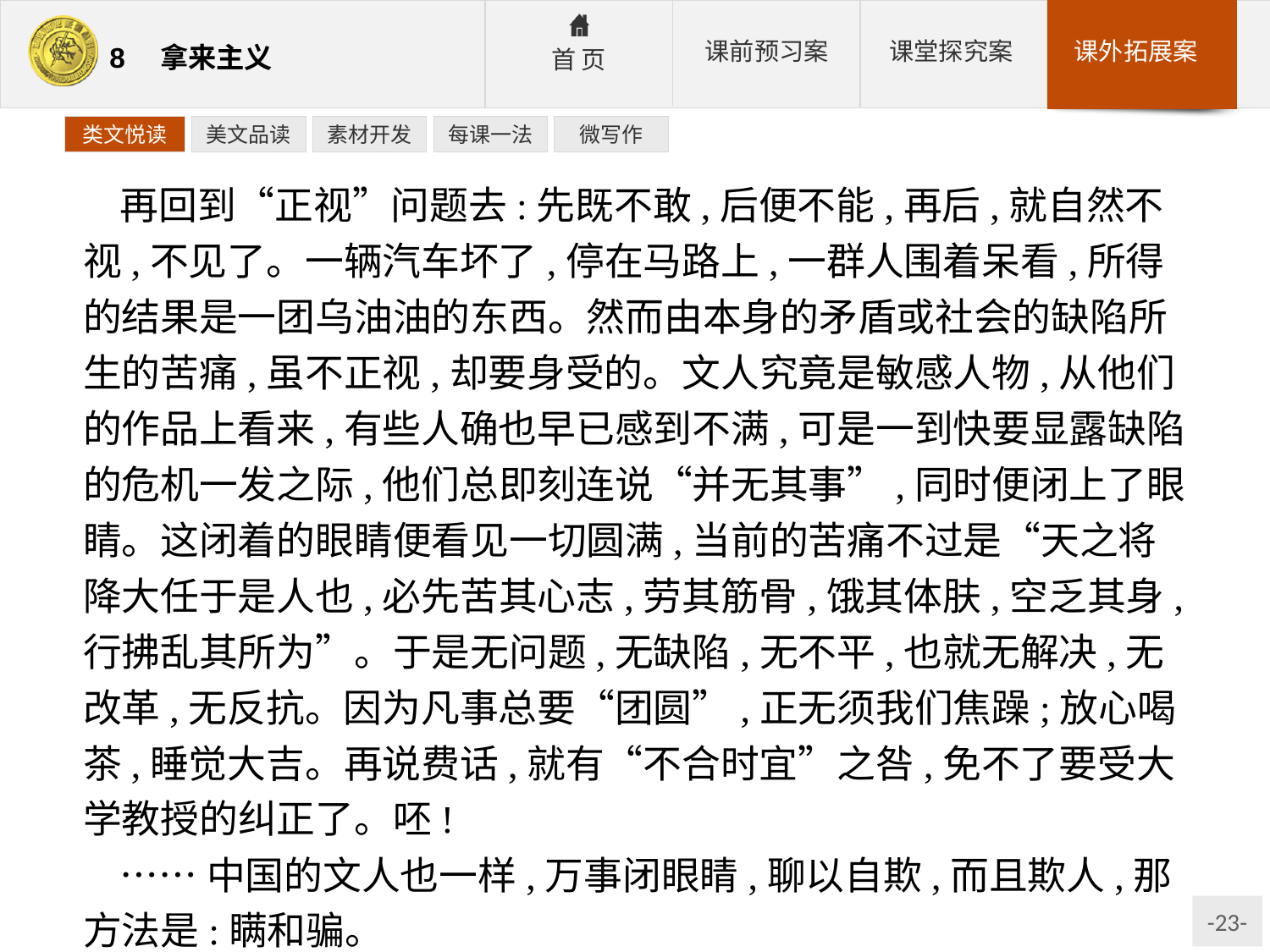

类文悦读
美文品读
素材开发
每课一法
微写作
再回到“正视”问题去:先既不敢,后便不能,再后,就自然不视,不见了。一辆汽车坏了,停在马路上,一群人围着呆看,所得的结果是一团乌油油的东西。然而由本身的矛盾或社会的缺陷所生的苦痛,虽不正视,却要身受的。文人究竟是敏感人物,从他们的作品上看来,有些人确也早已感到不满,可是一到快要显露缺陷的危机一发之际,他们总即刻连说“并无其事”,同时便闭上了眼睛。这闭着的眼睛便看见一切圆满,当前的苦痛不过是“天之将降大任于是人也,必先苦其心志,劳其筋骨,饿其体肤,空乏其身,行拂乱其所为”。于是无问题,无缺陷,无不平,也就无解决,无改革,无反抗。因为凡事总要“团圆”,正无须我们焦躁;放心喝茶,睡觉大吉。再说费话,就有“不合时宜”之咎,免不了要受大学教授的纠正了。呸!
……中国的文人也一样,万事闭眼睛,聊以自欺,而且欺人,那方法是:瞒和骗。